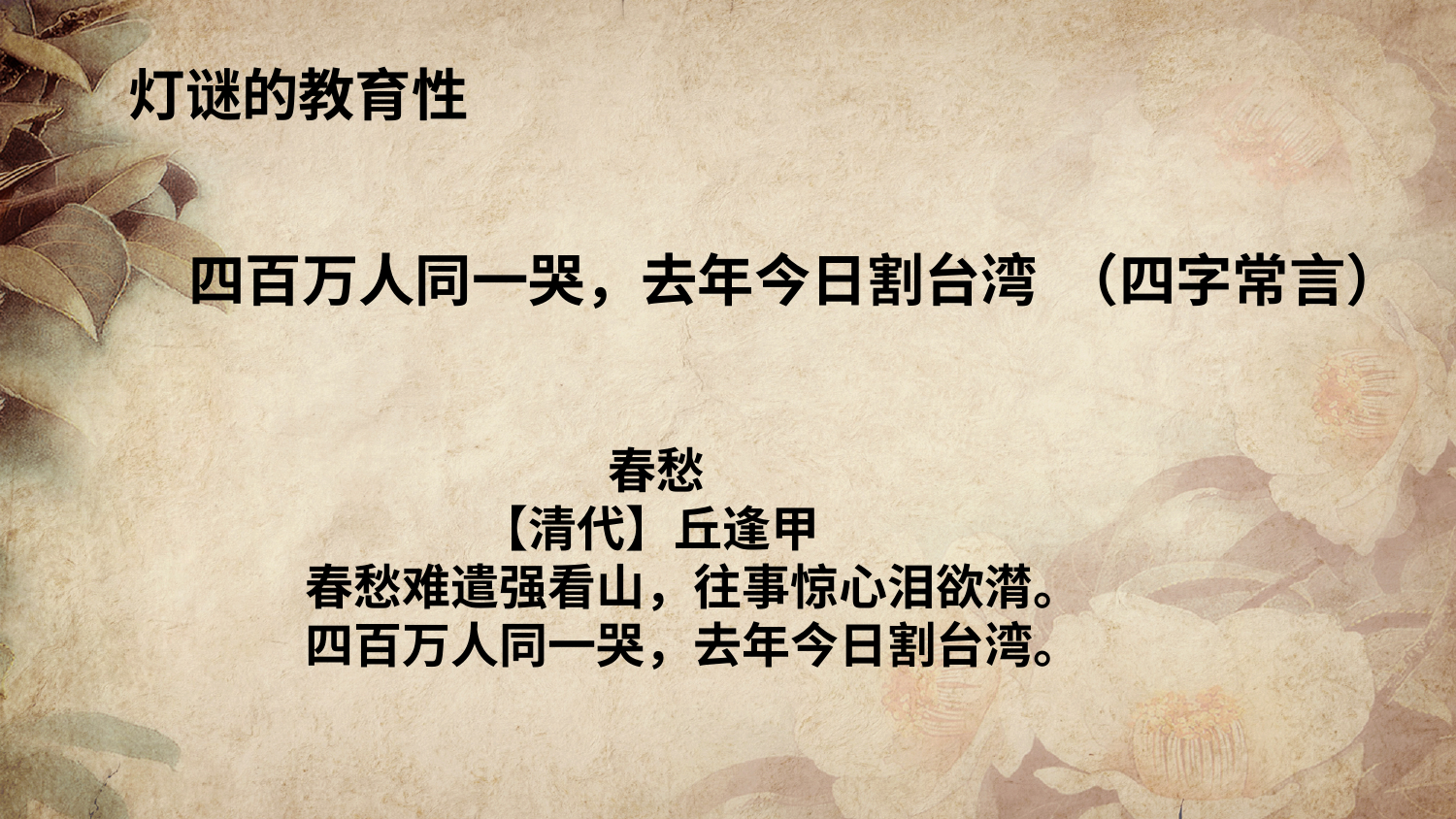

灯谜的教育性
四百万人同一哭，去年今日割台湾  （四字常言）
                                                       春愁
                                  【清代】丘逢甲
                  春愁难遣强看山，往事惊心泪欲潸。
                  四百万人同一哭，去年今日割台湾。